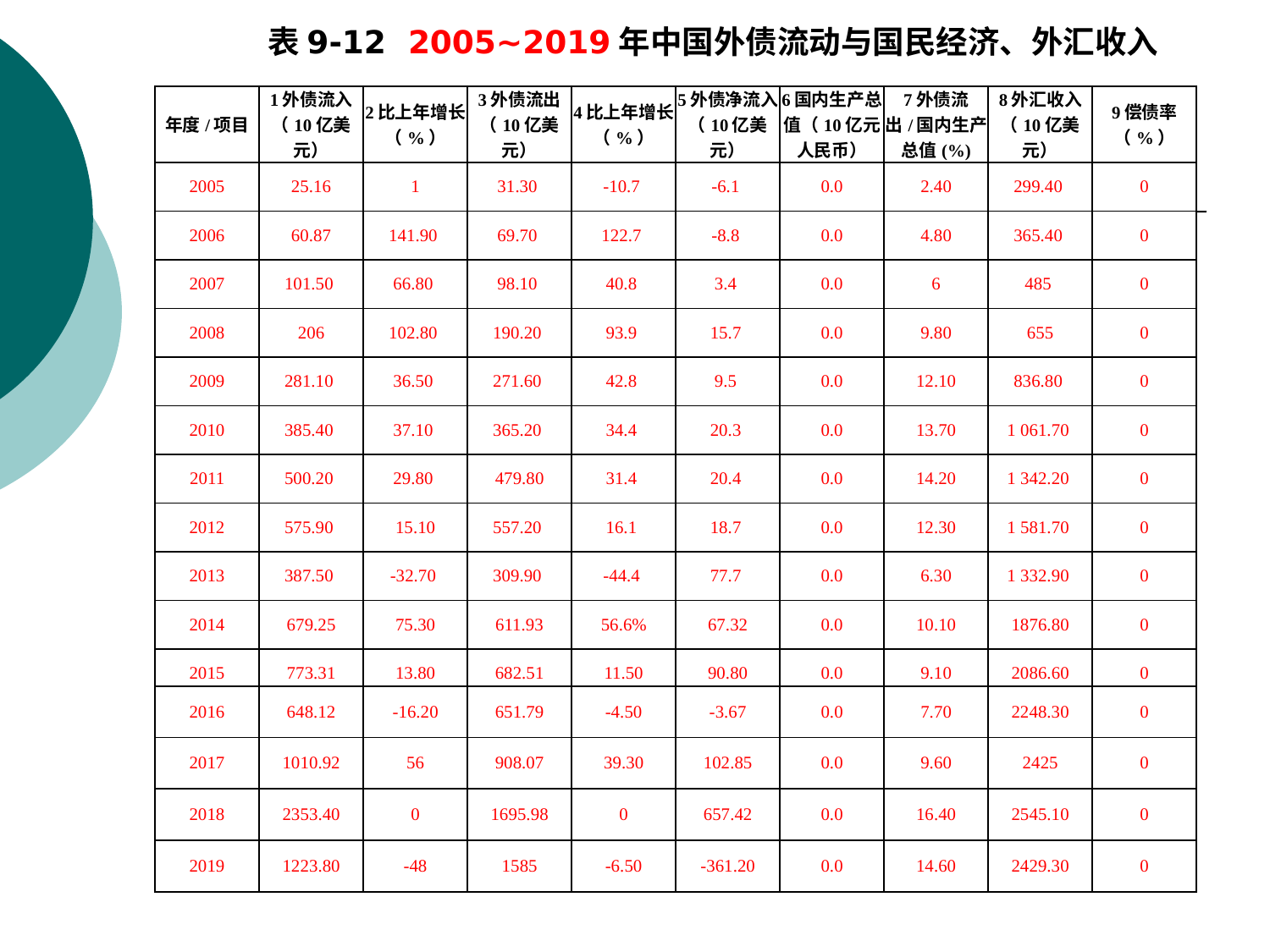

表9-12  2005~2019年中国外债流动与国民经济、外汇收入
| 年度/项目 | 1外债流入（10亿美元） | 2比上年增长（%） | 3外债流出（10亿美元） | 4比上年增长（%） | 5外债净流入（10亿美元） | 6国内生产总值（10亿元人民币） | 7外债流出/国内生产总值(%) | 8外汇收入（10亿美元） | 9偿债率（%） |
| --- | --- | --- | --- | --- | --- | --- | --- | --- | --- |
| 2005 | 25.16 | 1 | 31.30 | -10.7 | -6.1 | 0.0 | 2.40 | 299.40 | 0 |
| 2006 | 60.87 | 141.90 | 69.70 | 122.7 | -8.8 | 0.0 | 4.80 | 365.40 | 0 |
| 2007 | 101.50 | 66.80 | 98.10 | 40.8 | 3.4 | 0.0 | 6 | 485 | 0 |
| 2008 | 206 | 102.80 | 190.20 | 93.9 | 15.7 | 0.0 | 9.80 | 655 | 0 |
| 2009 | 281.10 | 36.50 | 271.60 | 42.8 | 9.5 | 0.0 | 12.10 | 836.80 | 0 |
| 2010 | 385.40 | 37.10 | 365.20 | 34.4 | 20.3 | 0.0 | 13.70 | 1 061.70 | 0 |
| 2011 | 500.20 | 29.80 | 479.80 | 31.4 | 20.4 | 0.0 | 14.20 | 1 342.20 | 0 |
| 2012 | 575.90 | 15.10 | 557.20 | 16.1 | 18.7 | 0.0 | 12.30 | 1 581.70 | 0 |
| 2013 | 387.50 | -32.70 | 309.90 | -44.4 | 77.7 | 0.0 | 6.30 | 1 332.90 | 0 |
| 2014 | 679.25 | 75.30 | 611.93 | 56.6% | 67.32 | 0.0 | 10.10 | 1876.80 | 0 |
| 2015 | 773.31 | 13.80 | 682.51 | 11.50 | 90.80 | 0.0 | 9.10 | 2086.60 | 0 |
| 2016 | 648.12 | -16.20 | 651.79 | -4.50 | -3.67 | 0.0 | 7.70 | 2248.30 | 0 |
| --- | --- | --- | --- | --- | --- | --- | --- | --- | --- |
| 2017 | 1010.92 | 56 | 908.07 | 39.30 | 102.85 | 0.0 | 9.60 | 2425 | 0 |
| 2018 | 2353.40 | 0 | 1695.98 | 0 | 657.42 | 0.0 | 16.40 | 2545.10 | 0 |
| 2019 | 1223.80 | -48 | 1585 | -6.50 | -361.20 | 0.0 | 14.60 | 2429.30 | 0 |